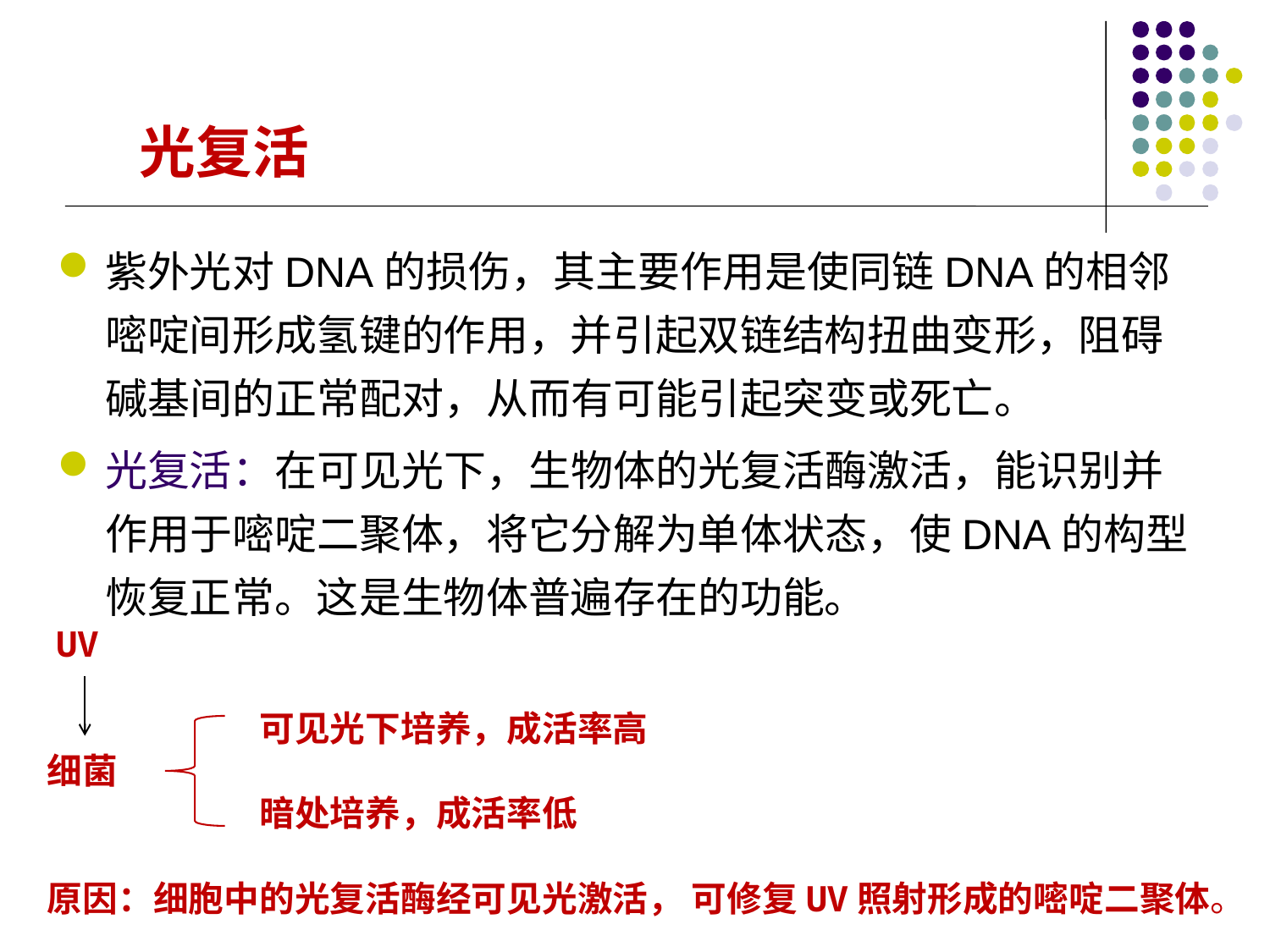

光复活
紫外光对DNA的损伤，其主要作用是使同链DNA的相邻嘧啶间形成氢键的作用，并引起双链结构扭曲变形，阻碍碱基间的正常配对，从而有可能引起突变或死亡。
光复活：在可见光下，生物体的光复活酶激活，能识别并作用于嘧啶二聚体，将它分解为单体状态，使DNA的构型恢复正常。这是生物体普遍存在的功能。
 UV

　　　　　　可见光下培养，成活率高
细菌
　　　　　　暗处培养，成活率低

原因：细胞中的光复活酶经可见光激活， 可修复UV照射形成的嘧啶二聚体。